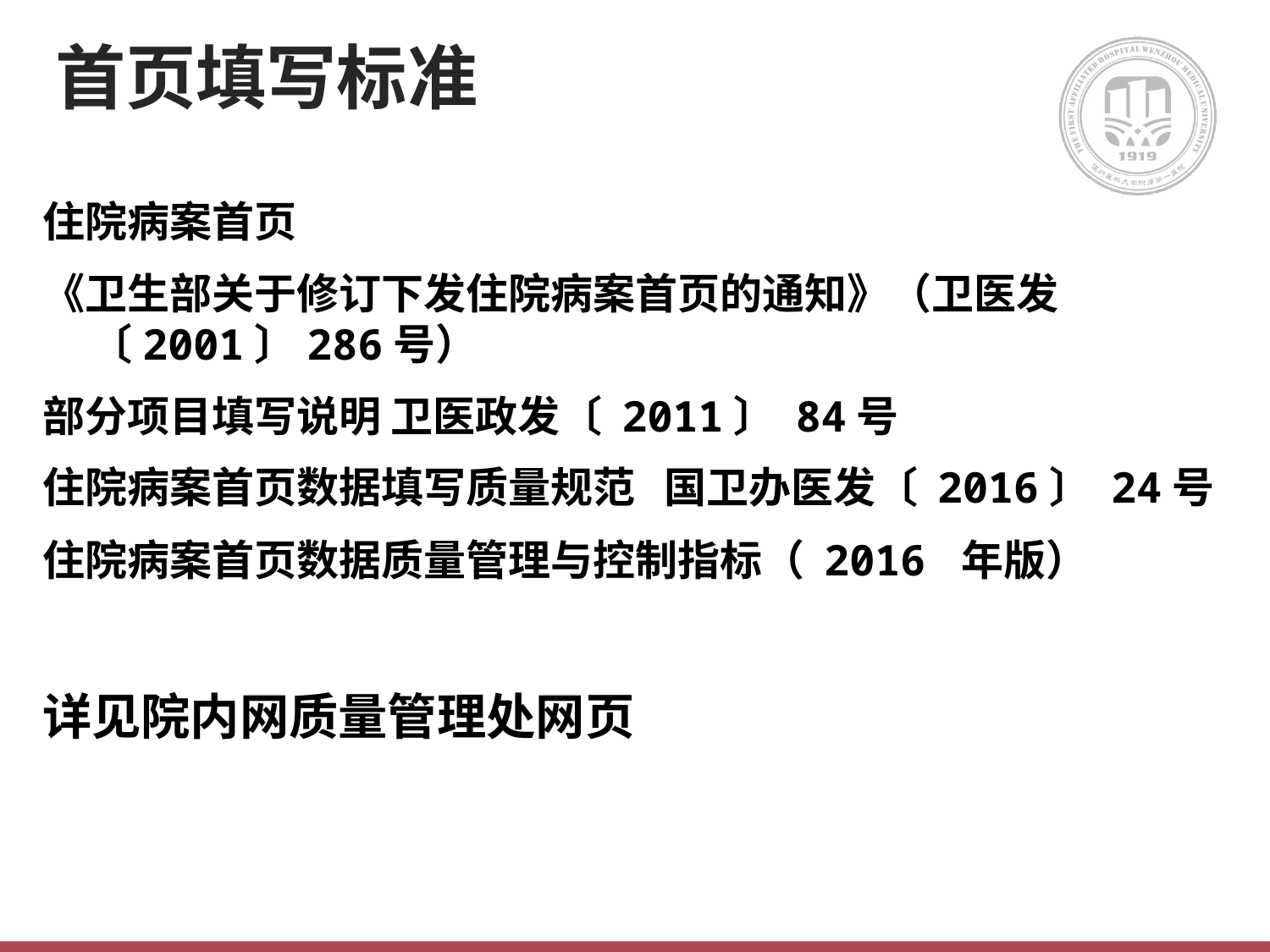

# 首页填写标准
住院病案首页
《卫生部关于修订下发住院病案首页的通知》（卫医发〔2001〕286号）
部分项目填写说明 卫医政发〔 2011〕 84号
住院病案首页数据填写质量规范   国卫办医发〔 2016〕 24号
住院病案首页数据质量管理与控制指标（ 2016 年版）

详见院内网质量管理处网页